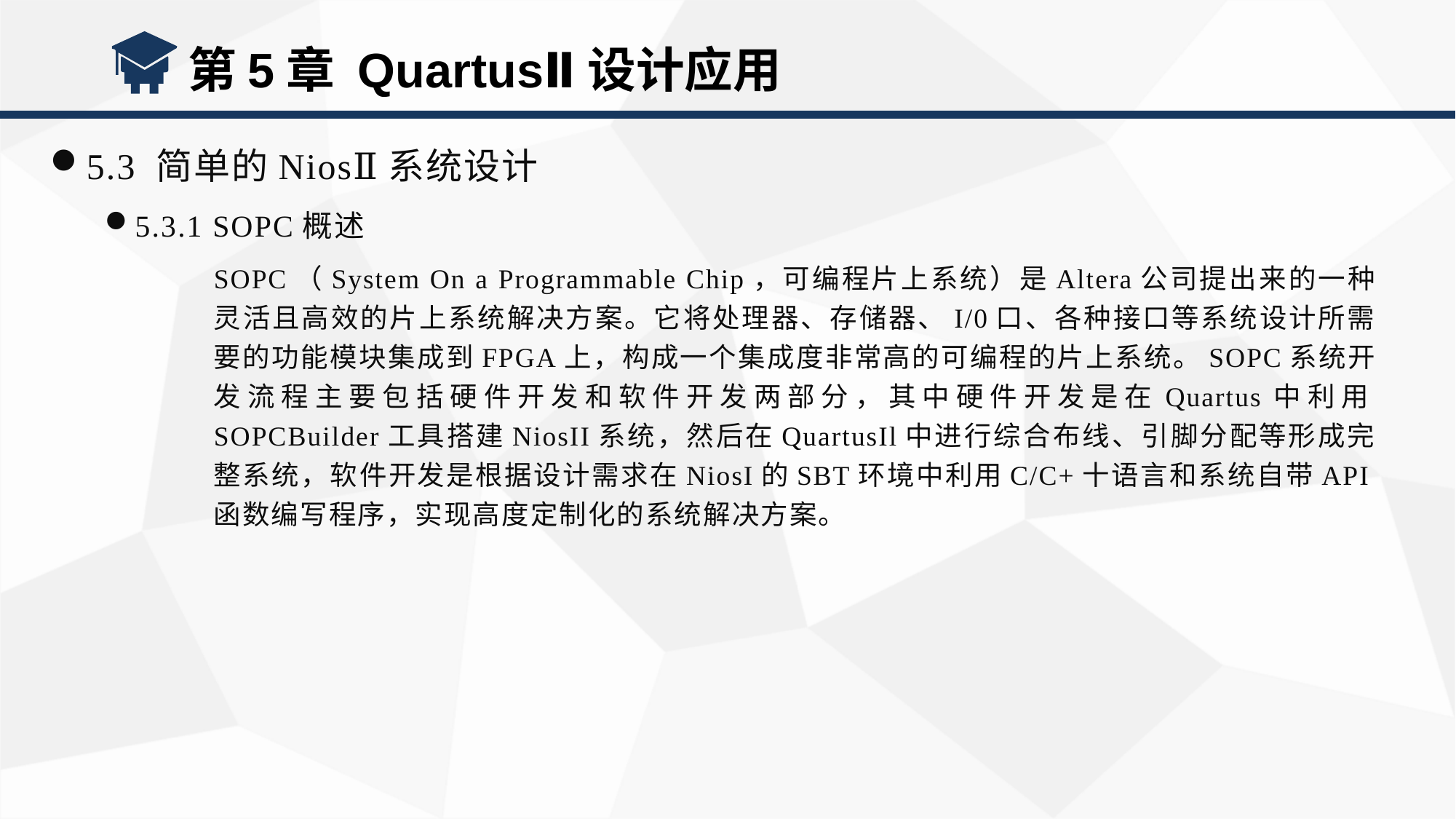

第5章 QuartusⅡ设计应用

5.3 简单的NiosⅡ系统设计
5.3.1 SOPC概述
SOPC（System On a Programmable Chip，可编程片上系统）是Altera公司提出来的一种灵活且高效的片上系统解决方案。它将处理器、存储器、I/0口、各种接口等系统设计所需要的功能模块集成到FPGA上，构成一个集成度非常高的可编程的片上系统。SOPC系统开发流程主要包括硬件开发和软件开发两部分，其中硬件开发是在Quartus中利用SOPCBuilder工具搭建NiosII系统，然后在QuartusIl中进行综合布线、引脚分配等形成完整系统，软件开发是根据设计需求在NiosI的SBT环境中利用C/C+十语言和系统自带API函数编写程序，实现高度定制化的系统解决方案。